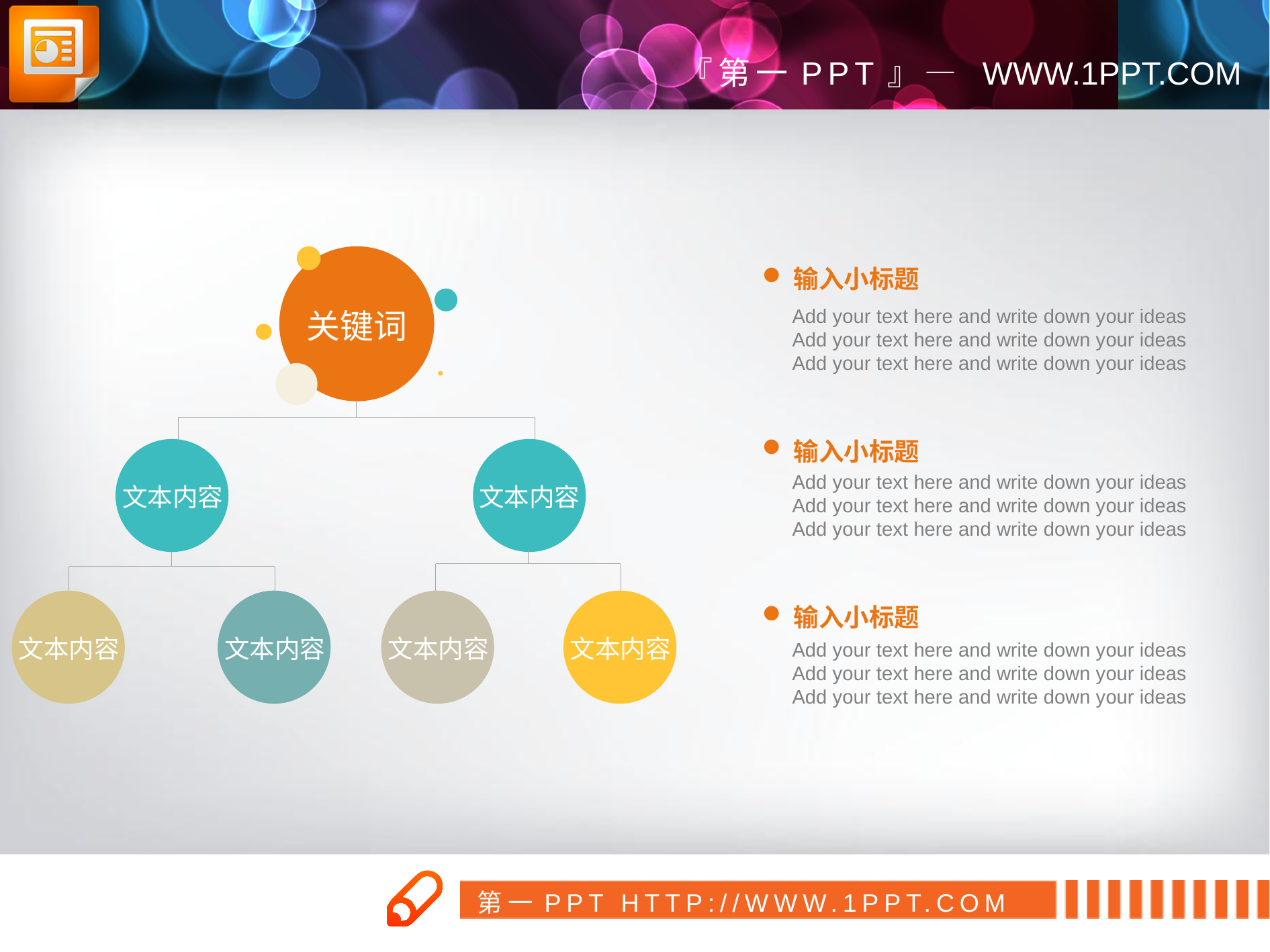

关键词

输入小标题
Add your text here and write down your ideas
Add your text here and write down your ideas
Add your text here and write down your ideas

输入小标题
Add your text here and write down your ideas
Add your text here and write down your ideas
Add your text here and write down your ideas

文本内容

文本内容

文本内容

文本内容

文本内容

文本内容
输入小标题
Add your text here and write down your ideas
Add your text here and write down your ideas
Add your text here and write down your ideas